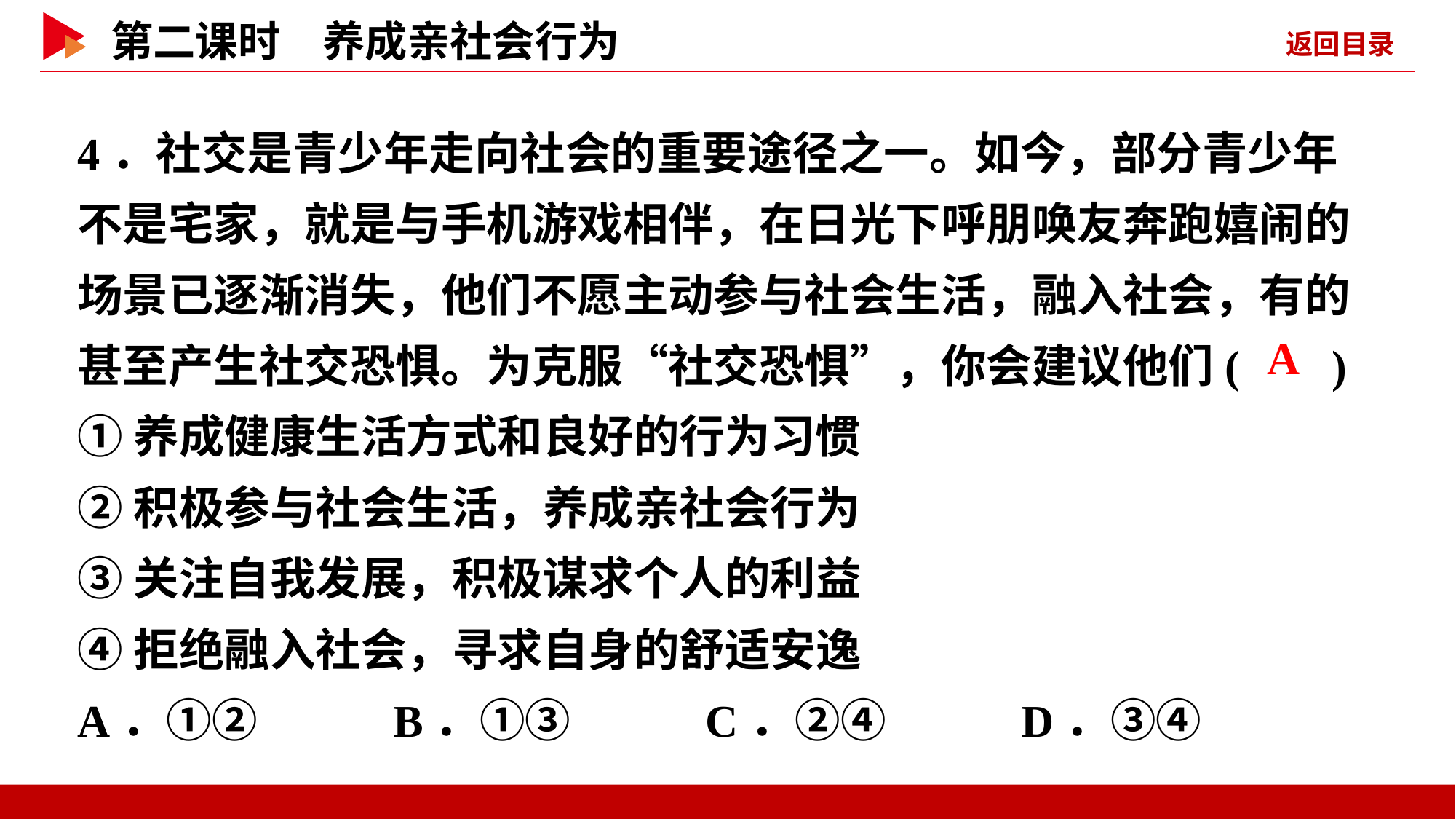

4．社交是青少年走向社会的重要途径之一。如今，部分青少年不是宅家，就是与手机游戏相伴，在日光下呼朋唤友奔跑嬉闹的场景已逐渐消失，他们不愿主动参与社会生活，融入社会，有的甚至产生社交恐惧。为克服“社交恐惧”，你会建议他们(        )
①养成健康生活方式和良好的行为习惯
②积极参与社会生活，养成亲社会行为
③关注自我发展，积极谋求个人的利益
④拒绝融入社会，寻求自身的舒适安逸
A．①②            B．①③            C．②④            D．③④
   A